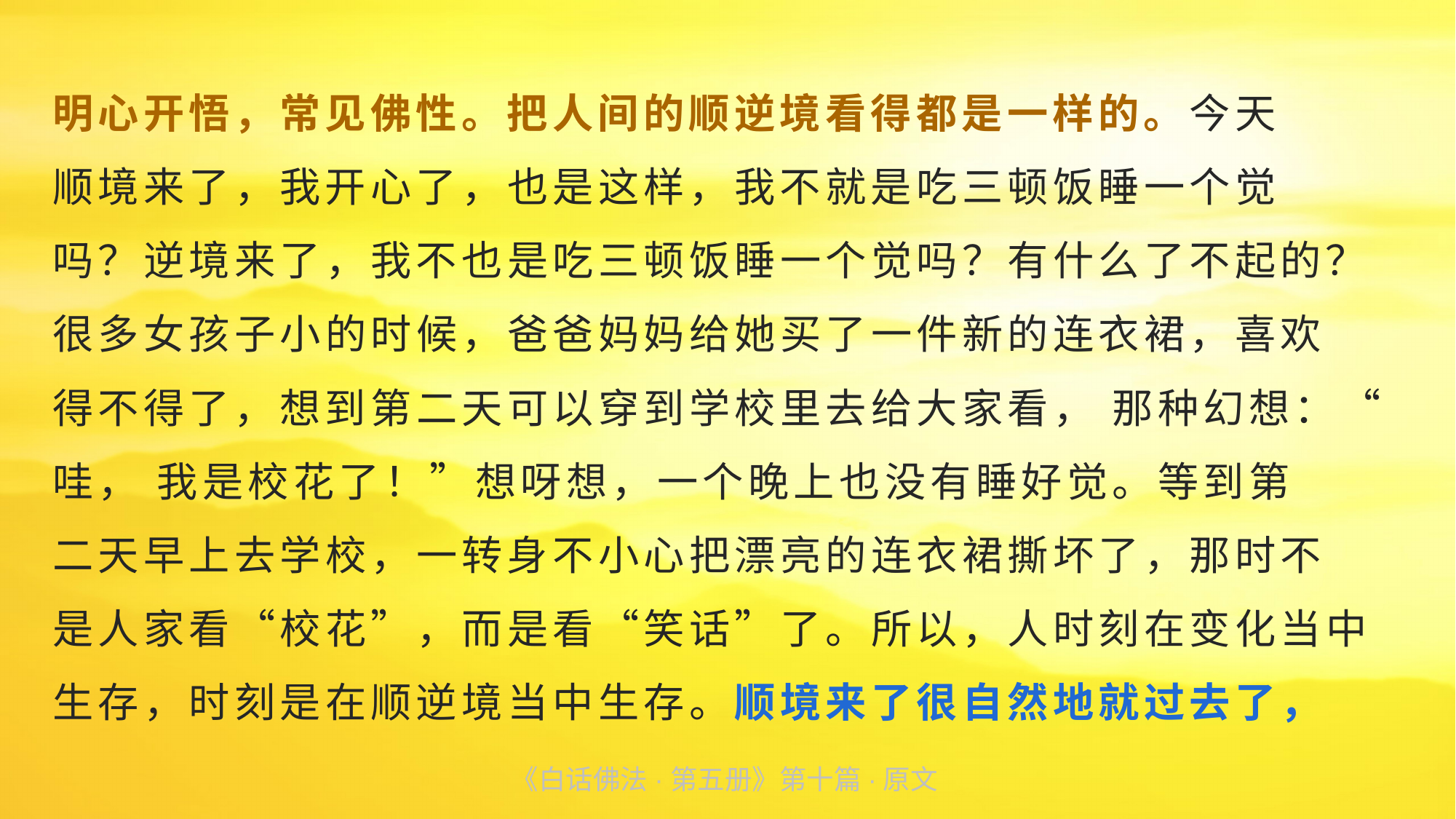

明心开悟，常见佛性。把人间的顺逆境看得都是一样的。今天
顺境来了，我开心了，也是这样，我不就是吃三顿饭睡一个觉
吗？逆境来了，我不也是吃三顿饭睡一个觉吗？有什么了不起的？很多女孩子小的时候，爸爸妈妈给她买了一件新的连衣裙，喜欢
得不得了，想到第二天可以穿到学校里去给大家看， 那种幻想：“ 哇， 我是校花了！”想呀想，一个晚上也没有睡好觉。等到第
二天早上去学校，一转身不小心把漂亮的连衣裙撕坏了，那时不
是人家看“校花”，而是看“笑话”了。所以，人时刻在变化当中生存，时刻是在顺逆境当中生存。顺境来了很自然地就过去了，
《白话佛法·第五册》第十篇·原文